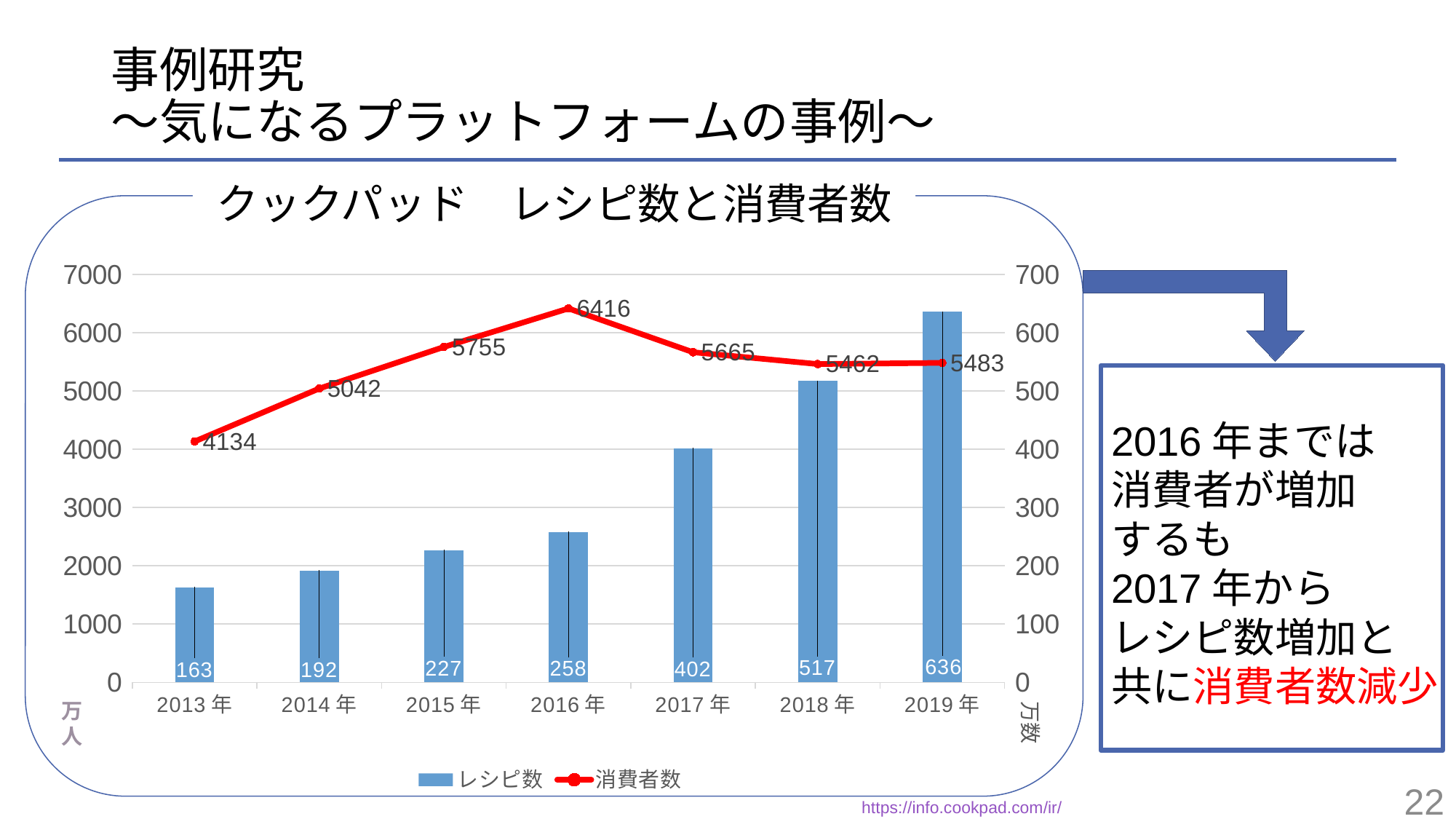

# 事例研究 〜気になるプラットフォームの事例〜
クックパッド　レシピ数と消費者数

### Chart

| Category | レシピ数 | 消費者数 |
|---|---|---|
| 2013年 | 163.0 | 4134.0 |
| 2014年 | 192.0 | 5042.0 |
| 2015年 | 227.0 | 5755.0 |
| 2016年 | 258.0 | 6416.0 |
| 2017年 | 402.0 | 5665.0 |
| 2018年 | 517.0 | 5462.0 |
| 2019年 | 636.0 | 5483.0 |

2016年までは
消費者が増加
するも
2017年から
レシピ数増加と
共に消費者数減少
万
人
22
　https://info.cookpad.com/ir/